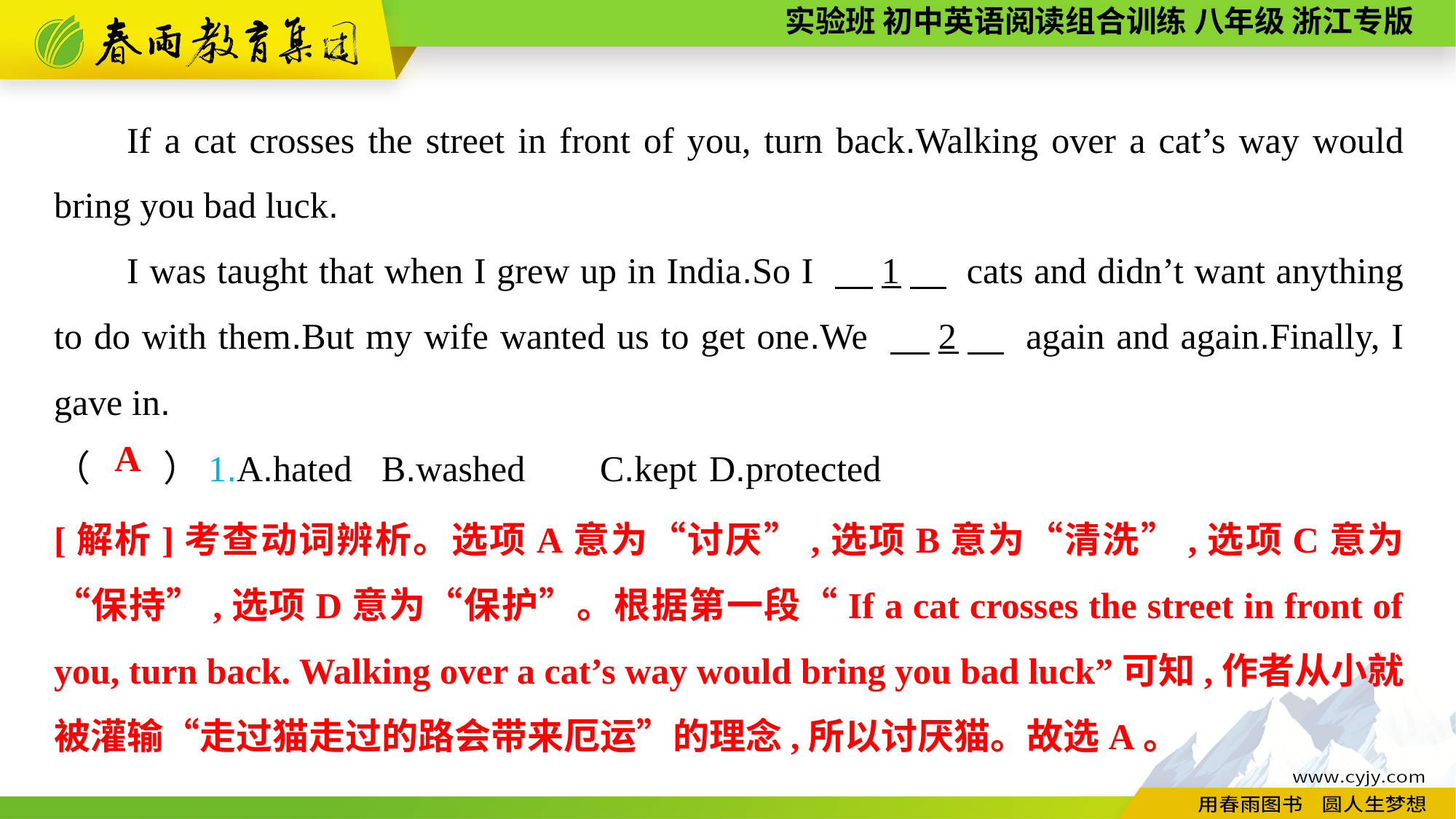

If a cat crosses the street in front of you, turn back.Walking over a cat’s way would bring you bad luck.
I was taught that when I grew up in India.So I 　1　 cats and didn’t want anything to do with them.But my wife wanted us to get one.We 　2　 again and again.Finally, I gave in.
（　　）1.A.hated	B.washed	C.kept	D.protected
A
[解析]考查动词辨析。选项A意为“讨厌”,选项B意为“清洗”,选项C意为“保持”,选项D意为“保护”。根据第一段“If a cat crosses the street in front of you, turn back. Walking over a cat’s way would bring you bad luck”可知,作者从小就被灌输“走过猫走过的路会带来厄运”的理念,所以讨厌猫。故选A。